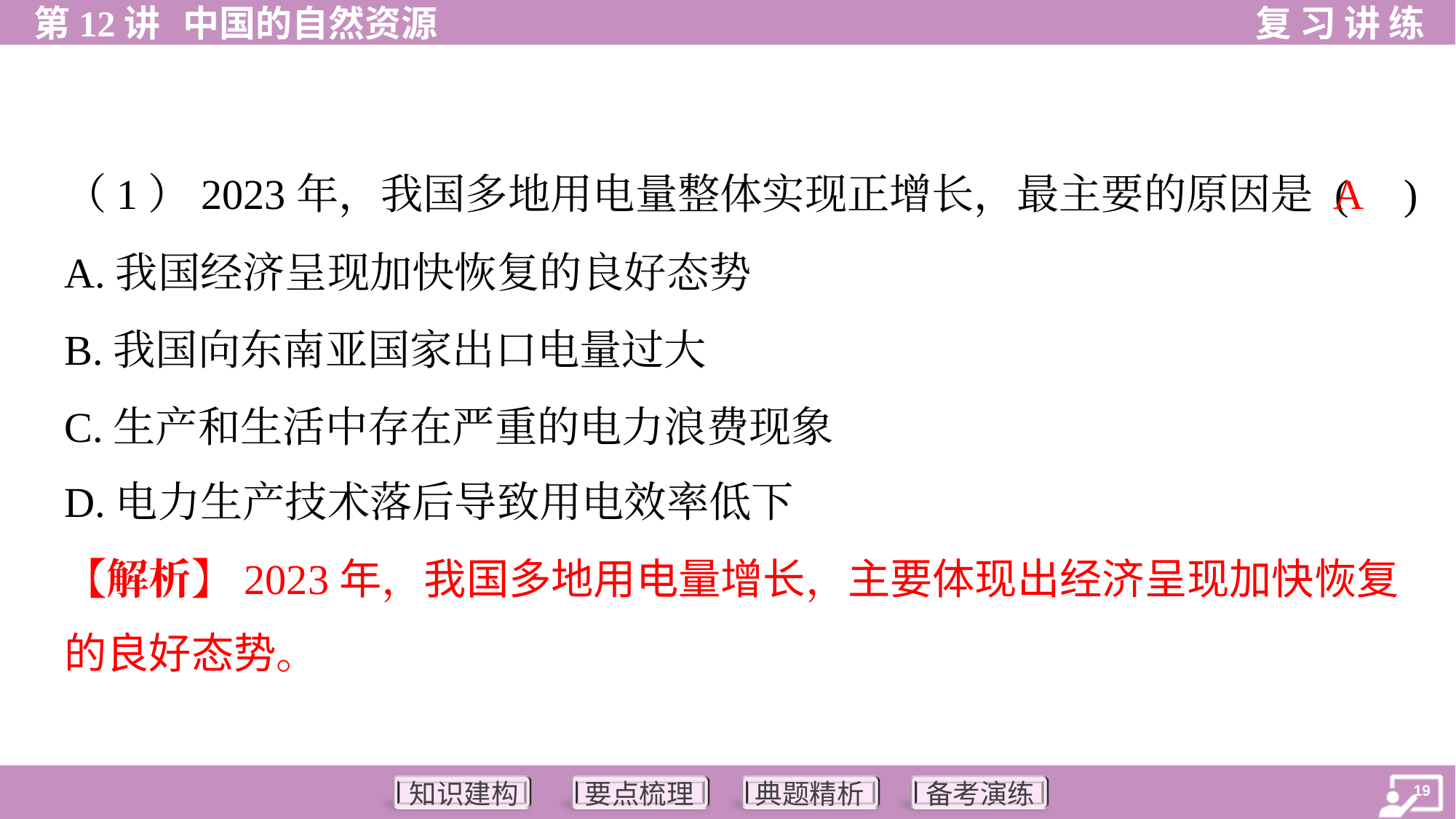

A
（1）2023年，我国多地用电量整体实现正增长，最主要的原因是 (     )
A.我国经济呈现加快恢复的良好态势
B.我国向东南亚国家出口电量过大
C.生产和生活中存在严重的电力浪费现象
D.电力生产技术落后导致用电效率低下
【解析】2023年，我国多地用电量增长，主要体现出经济呈现加快恢复
的良好态势。